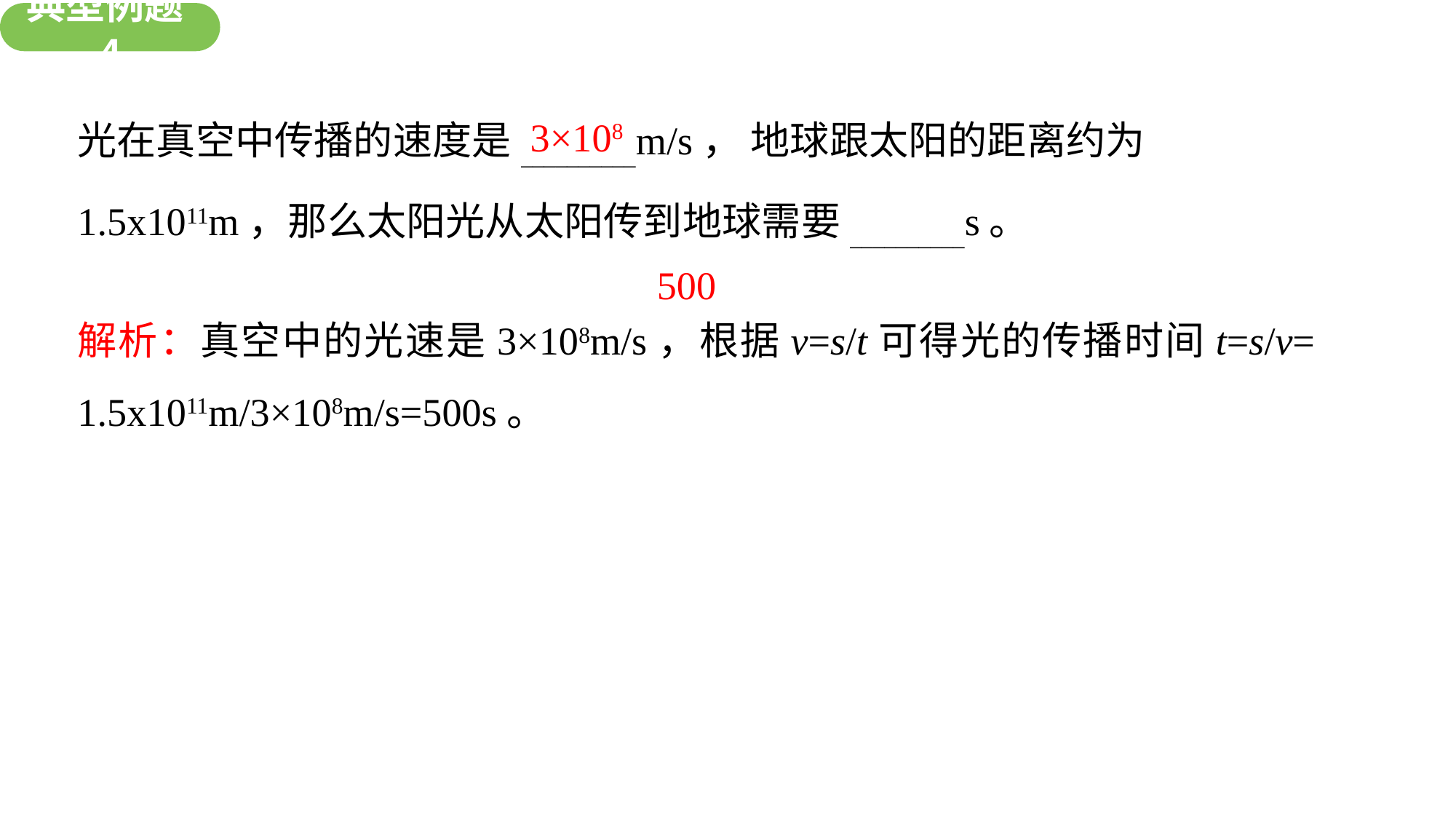

典型例题4
光在真空中传播的速度是__________m/s， 地球跟太阳的距离约为1.5x1011m，那么太阳光从太阳传到地球需要__________s。
3×108
 500
解析：真空中的光速是3×108m/s，根据v=s/t可得光的传播时间t=s/v= 1.5x1011m/3×108m/s=500s。